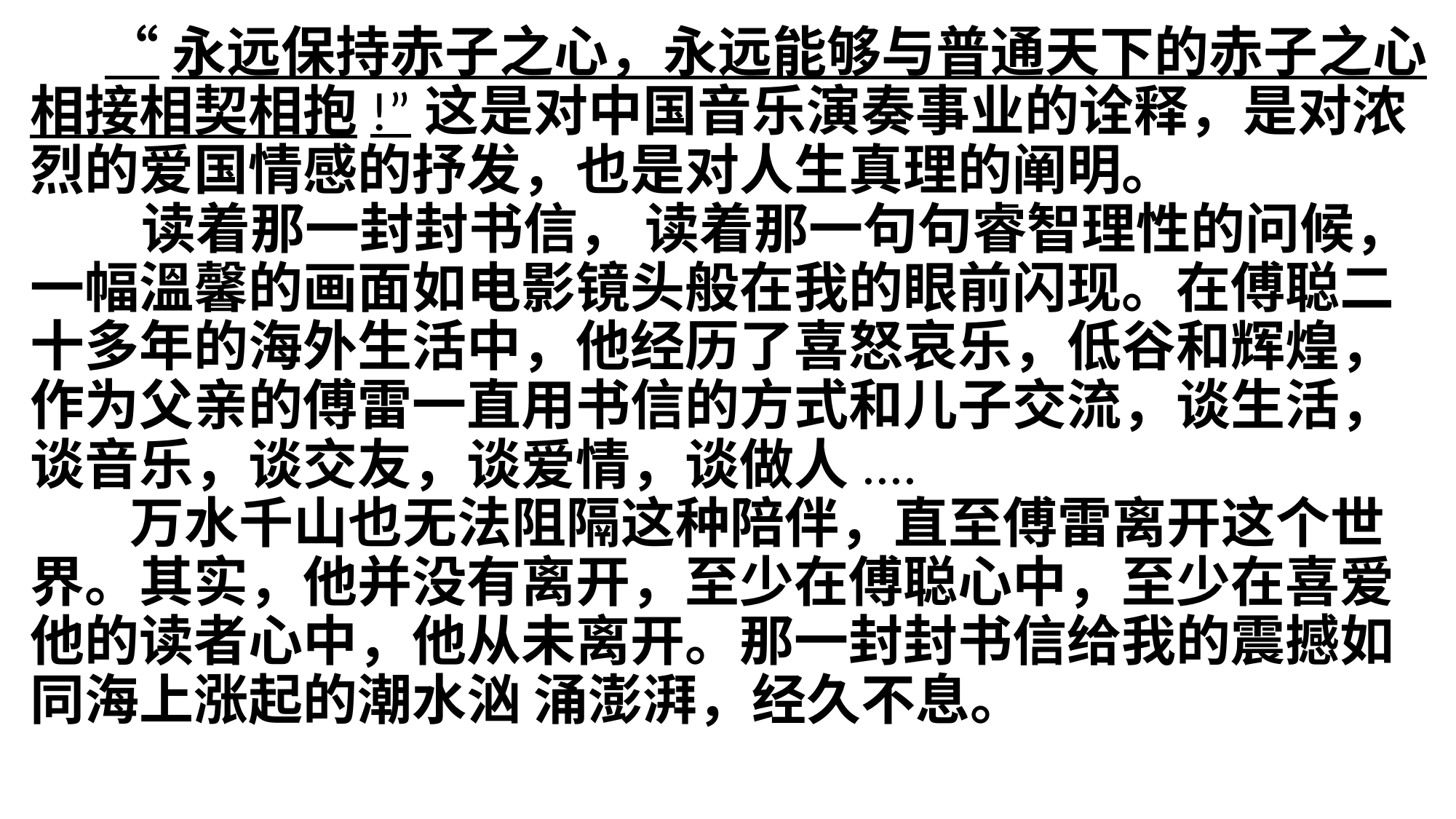

# “永远保持赤子之心，永远能够与普通天下的赤子之心相接相契相抱!”这是对中国音乐演奏事业的诠释，是对浓烈的爱国情感的抒发，也是对人生真理的阐明。 读着那一封封书信， 读着那一句句睿智理性的问候，一幅溫馨的画面如电影镜头般在我的眼前闪现。在傅聪二十多年的海外生活中，他经历了喜怒哀乐，低谷和辉煌，作为父亲的傅雷一直用书信的方式和儿子交流，谈生活，谈音乐，谈交友，谈爱情，谈做人.... 万水千山也无法阻隔这种陪伴，直至傅雷离开这个世界。其实，他并没有离开，至少在傅聪心中，至少在喜爱他的读者心中，他从未离开。那一封封书信给我的震撼如同海上涨起的潮水汹 涌澎湃，经久不息。